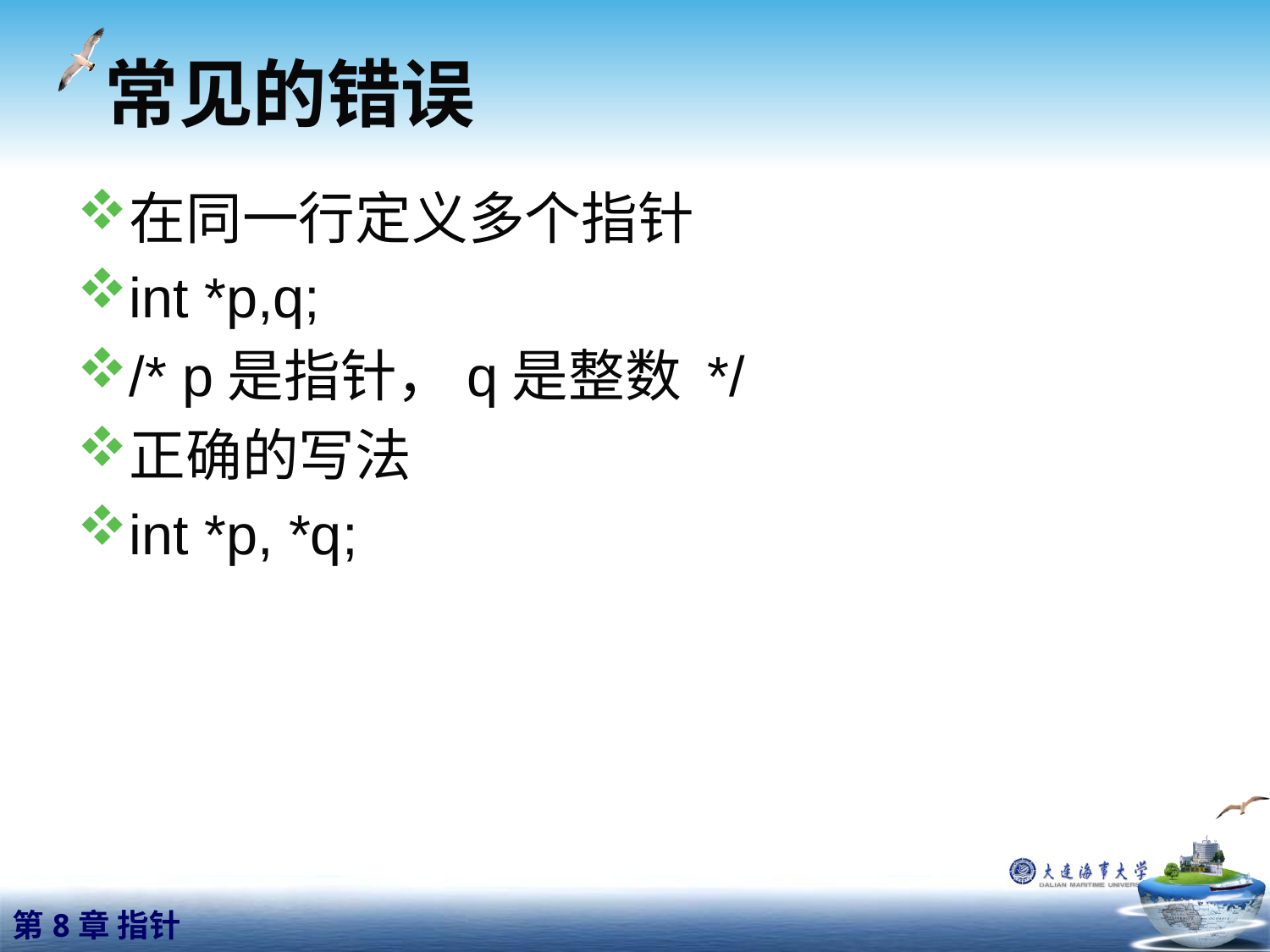

# 常见的错误
在同一行定义多个指针
int *p,q;
/* p是指针，q是整数 */
正确的写法
int *p, *q;